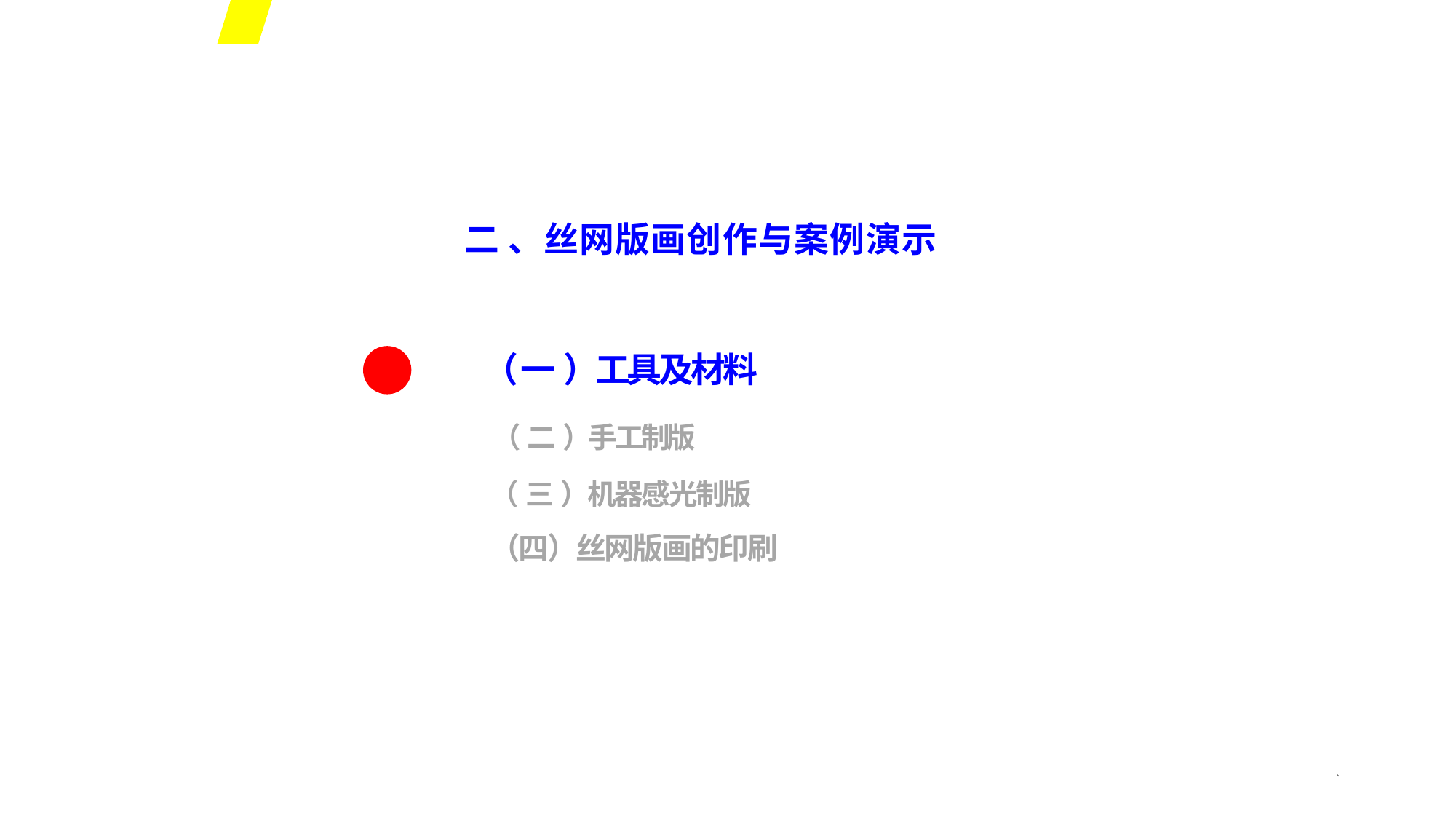

二 、丝网版画创作与案例演示

（ 一 ）工具及材料
（ 二 ）手工制版
（ 三 ）机器感光制版
（四）丝网版画的印刷

*